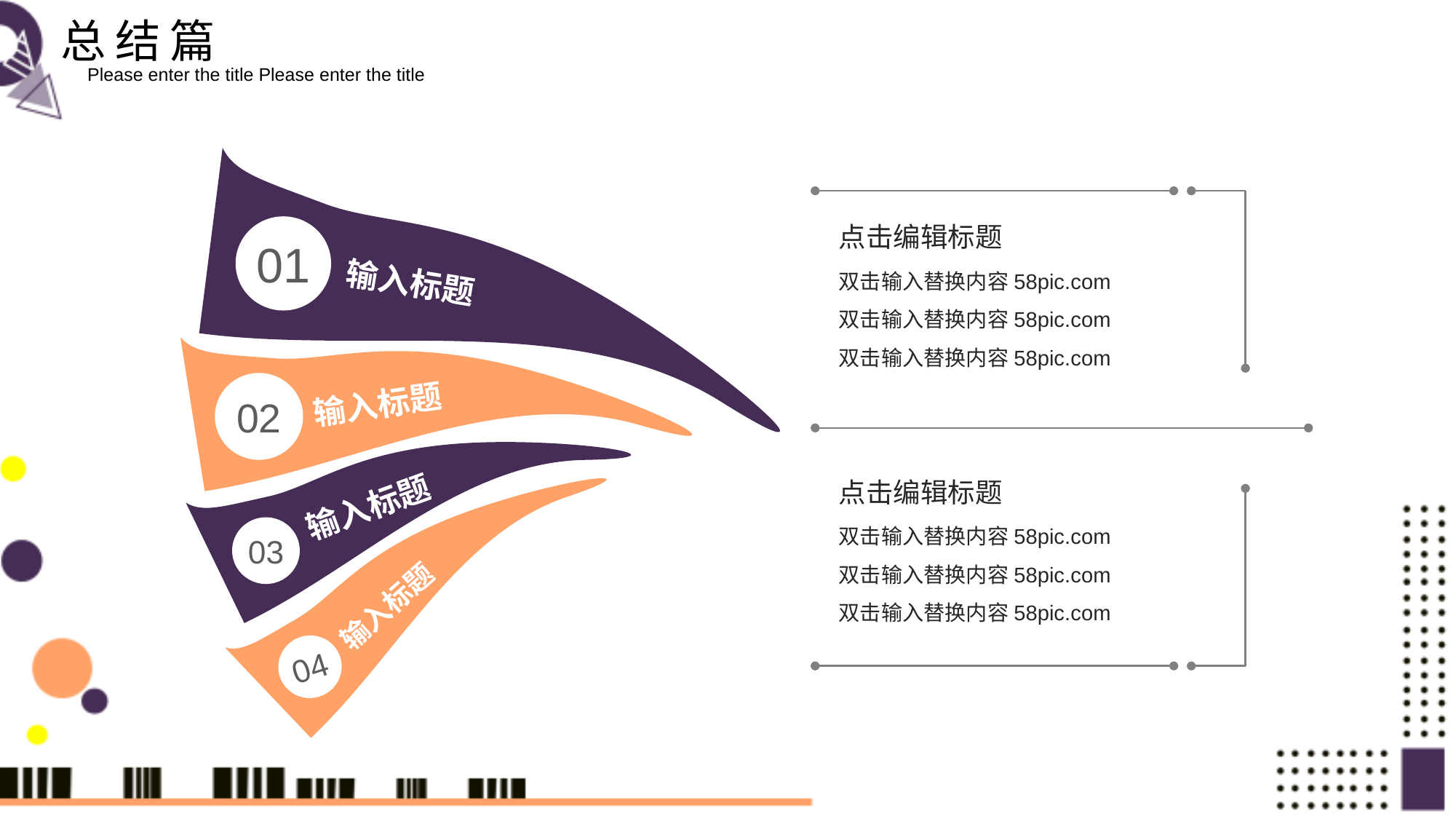

总结篇
Please enter the title Please enter the title

点击编辑标题
01
双击输入替换内容58pic.com
双击输入替换内容58pic.com
双击输入替换内容58pic.com
输入标题

输入标题
02

输入标题
点击编辑标题

双击输入替换内容58pic.com
双击输入替换内容58pic.com
双击输入替换内容58pic.com
03
输入标题
04